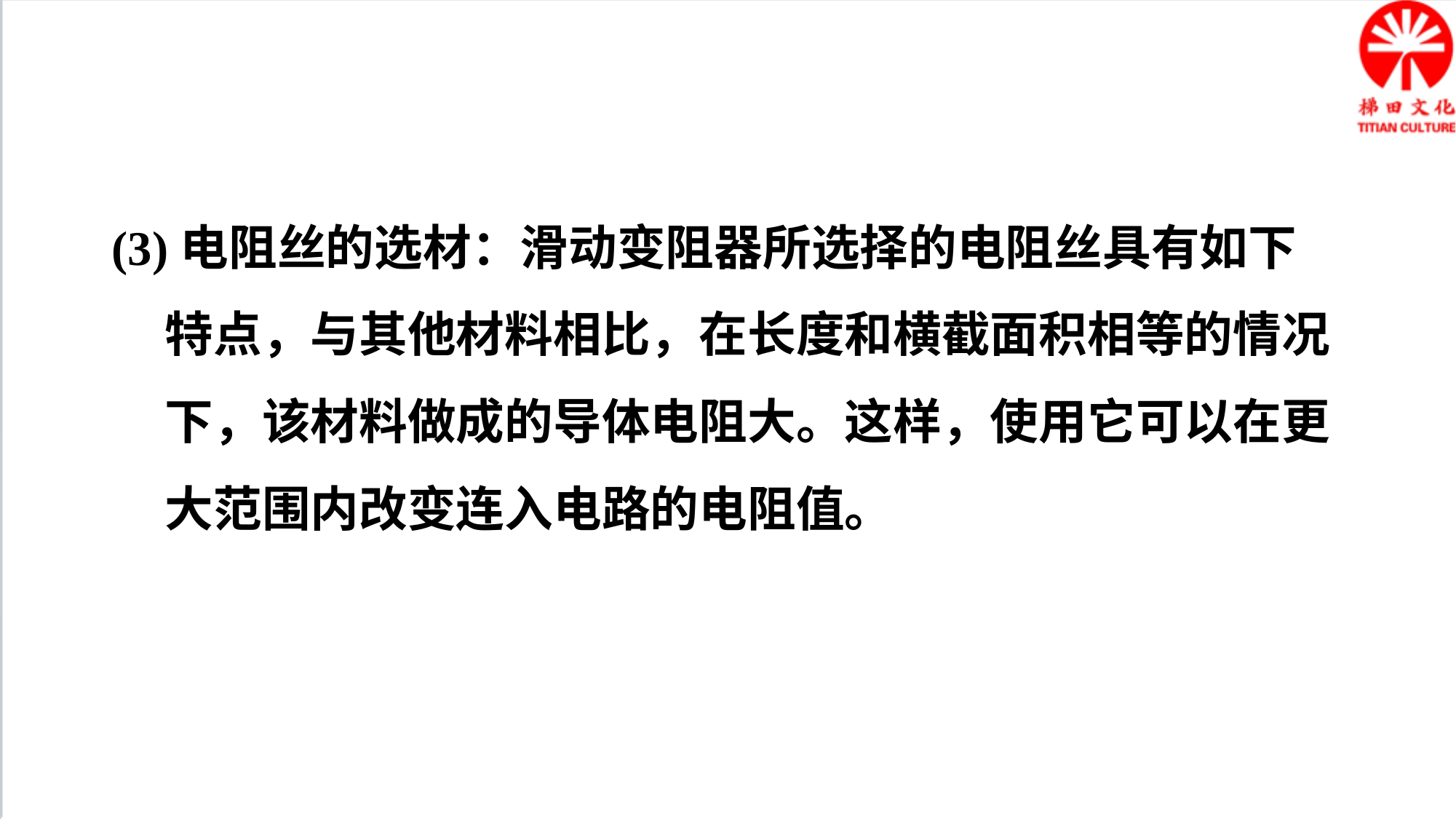

(3)电阻丝的选材：滑动变阻器所选择的电阻丝具有如下特点，与其他材料相比，在长度和横截面积相等的情况下，该材料做成的导体电阻大。这样，使用它可以在更大范围内改变连入电路的电阻值。